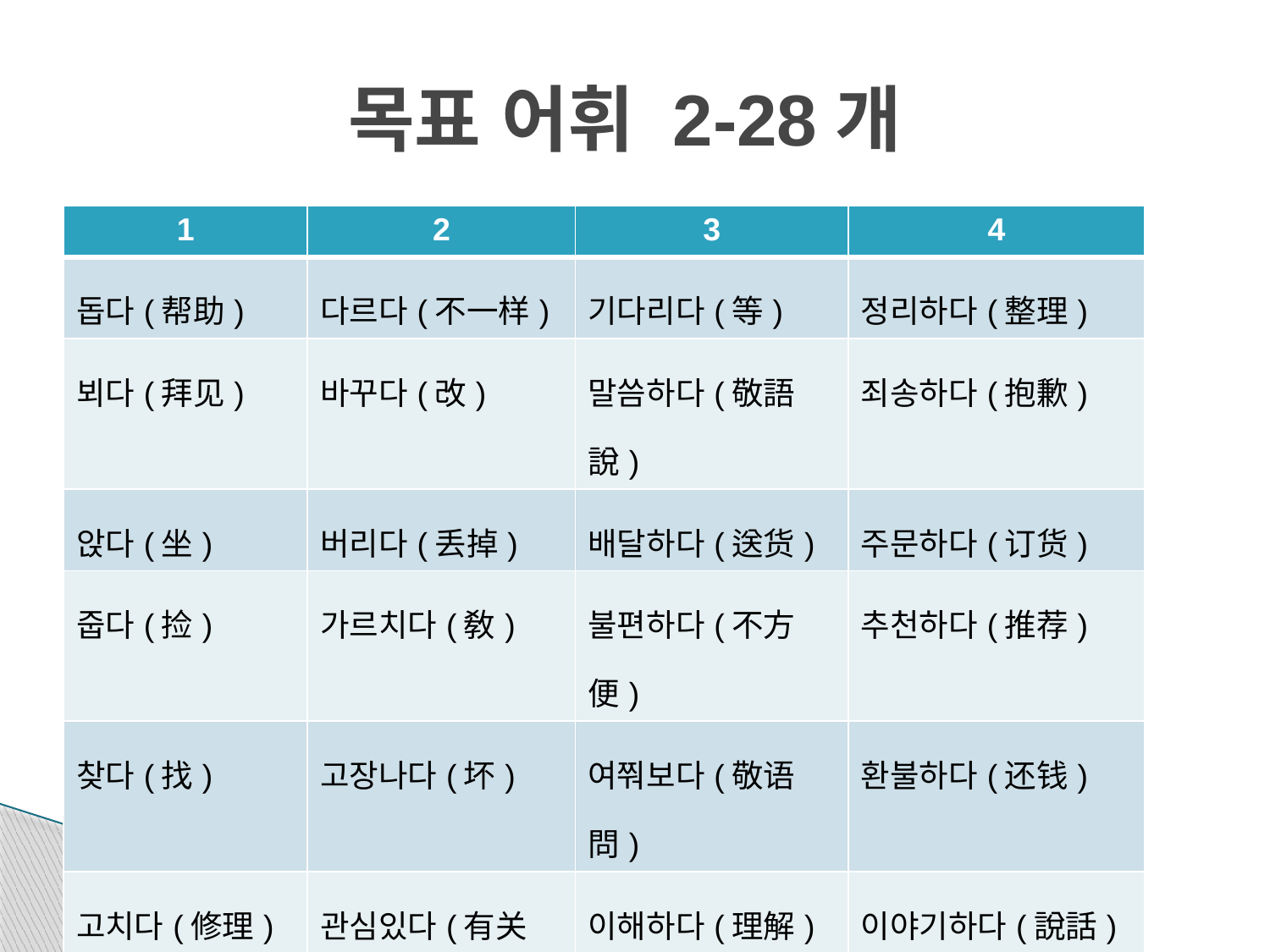

# 목표 어휘 2-28개
| 1 | 2 | 3 | 4 |
| --- | --- | --- | --- |
| 돕다(帮助) | 다르다(不一样) | 기다리다(等) | 정리하다(整理) |
| 뵈다(拜见) | 바꾸다(改) | 말씀하다(敬語 說) | 죄송하다(抱歉) |
| 앉다(坐) | 버리다(丢掉) | 배달하다(送货) | 주문하다(订货) |
| 줍다(捡) | 가르치다(敎) | 불편하다(不方便) | 추천하다(推荐) |
| 찾다(找) | 고장나다(坏) | 여쭤보다(敬语 問) | 환불하다(还钱) |
| 고치다(修理) | 관심있다(有关心) | 이해하다(理解) | 이야기하다(說話) |
| 괜찮다(没关系) | 교환하다(交换) | 전달하다(转达 ) | 잃어버리다(丢掉) |